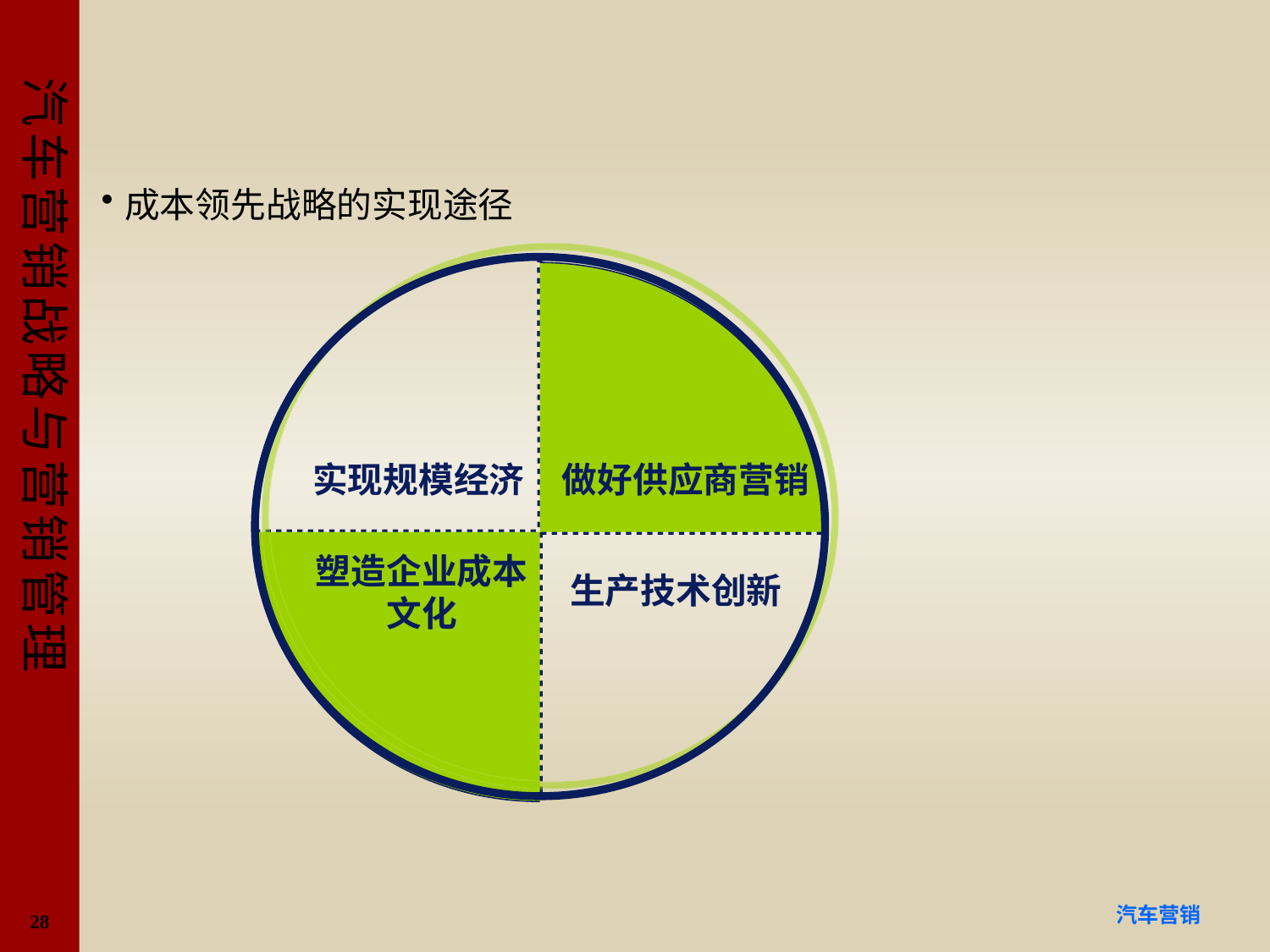

#
成本领先战略的实现途径

做好供应商营销
实现规模经济

塑造企业成本文化
生产技术创新

28